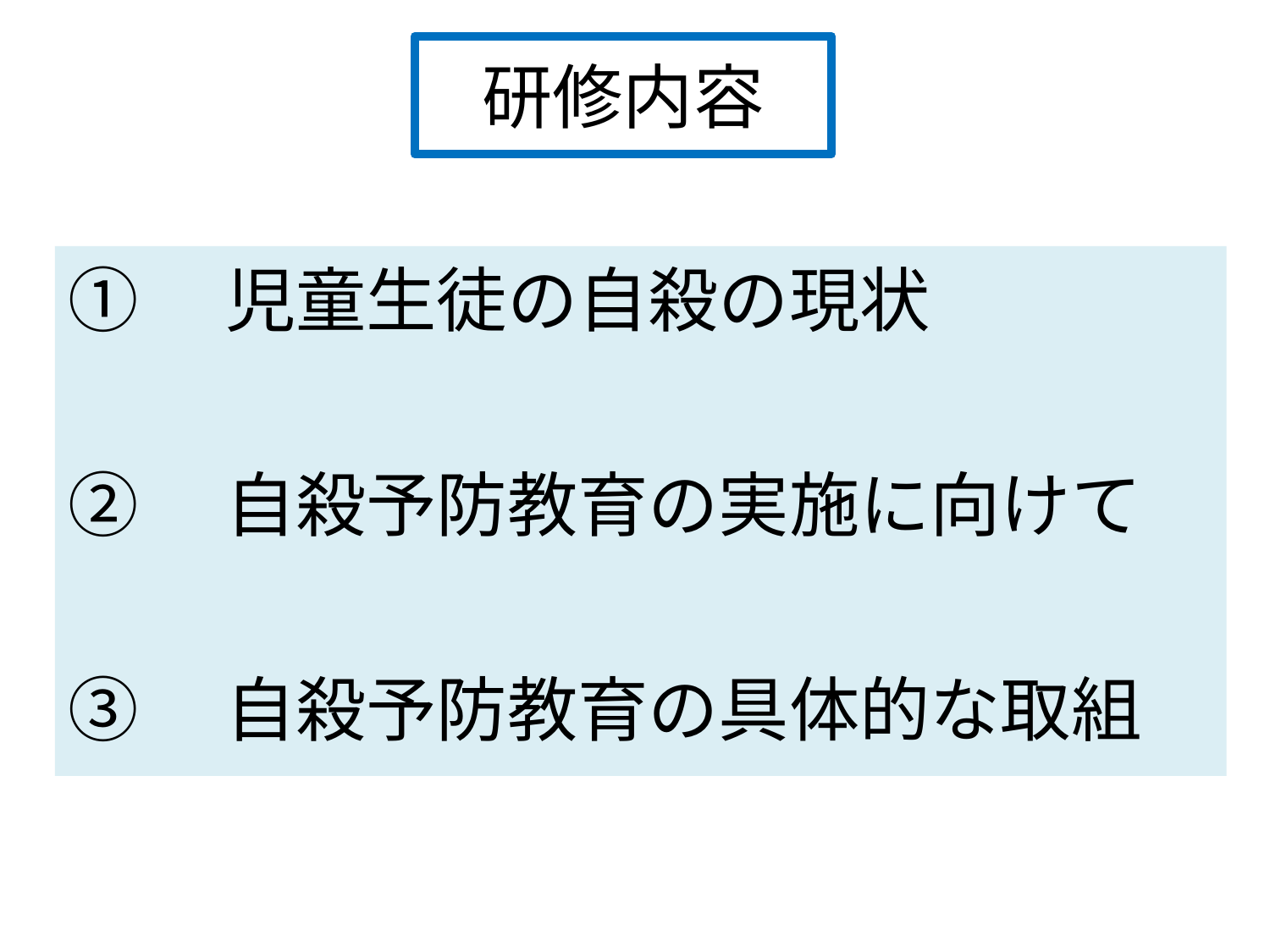

# 研修内容
①　児童生徒の自殺の現状

②　自殺予防教育の実施に向けて

③　自殺予防教育の具体的な取組